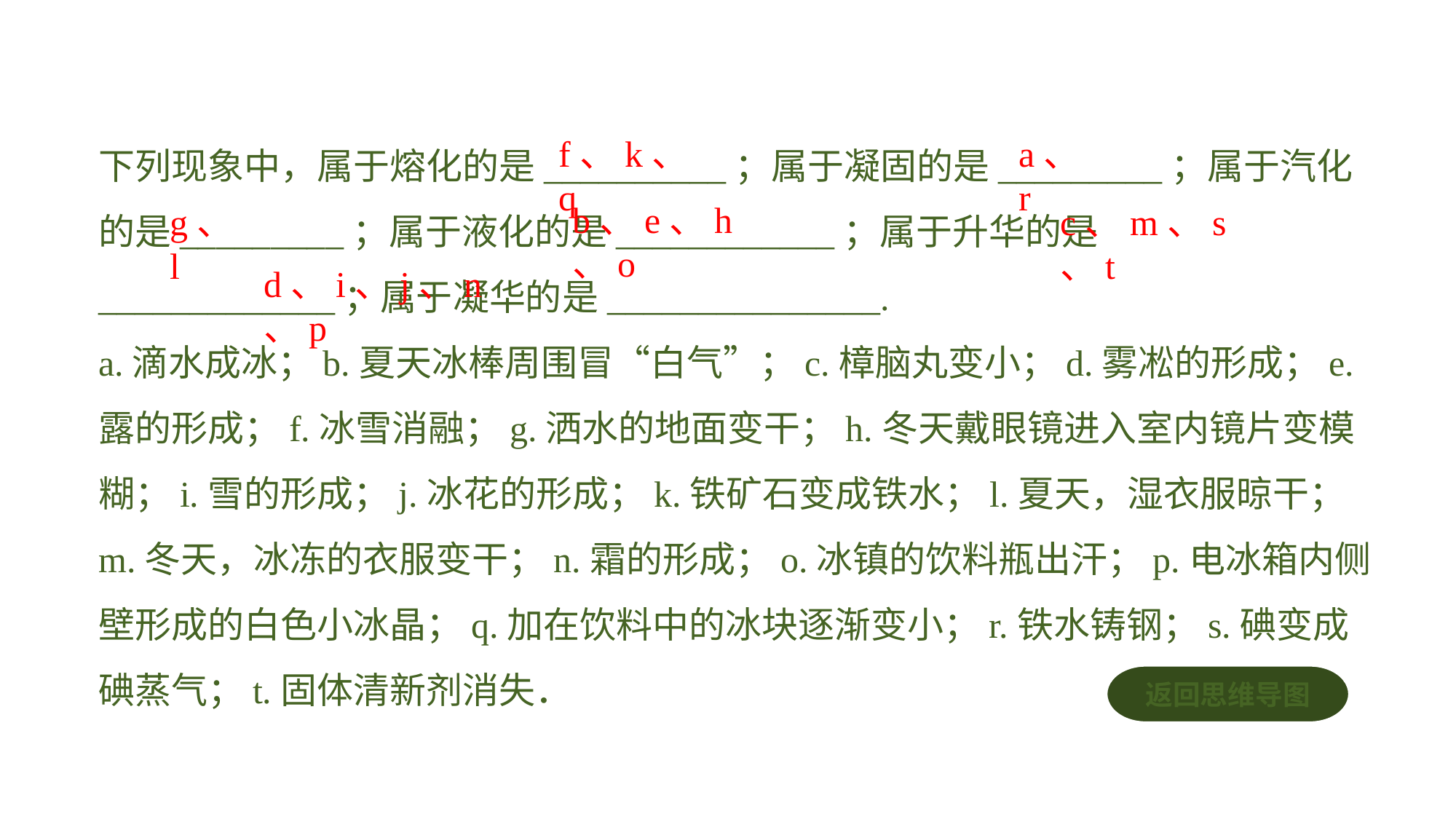

下列现象中，属于熔化的是__________；属于凝固的是_________；属于汽化的是_________；属于液化的是____________；属于升华的是_____________；属于凝华的是_______________.
a.滴水成冰；b.夏天冰棒周围冒“白气”；c.樟脑丸变小；d.雾凇的形成；e.露的形成；f.冰雪消融；g.洒水的地面变干；h.冬天戴眼镜进入室内镜片变模糊；i.雪的形成；j.冰花的形成；k.铁矿石变成铁水；l.夏天，湿衣服晾干；m.冬天，冰冻的衣服变干；n.霜的形成；o.冰镇的饮料瓶出汗；p.电冰箱内侧壁形成的白色小冰晶；q.加在饮料中的冰块逐渐变小；r.铁水铸钢；s.碘变成碘蒸气；t.固体清新剂消失．
f、k、q
a、r
b、e、h、o
g、l
c、m、s、t
d、i、j、n、p
返回思维导图